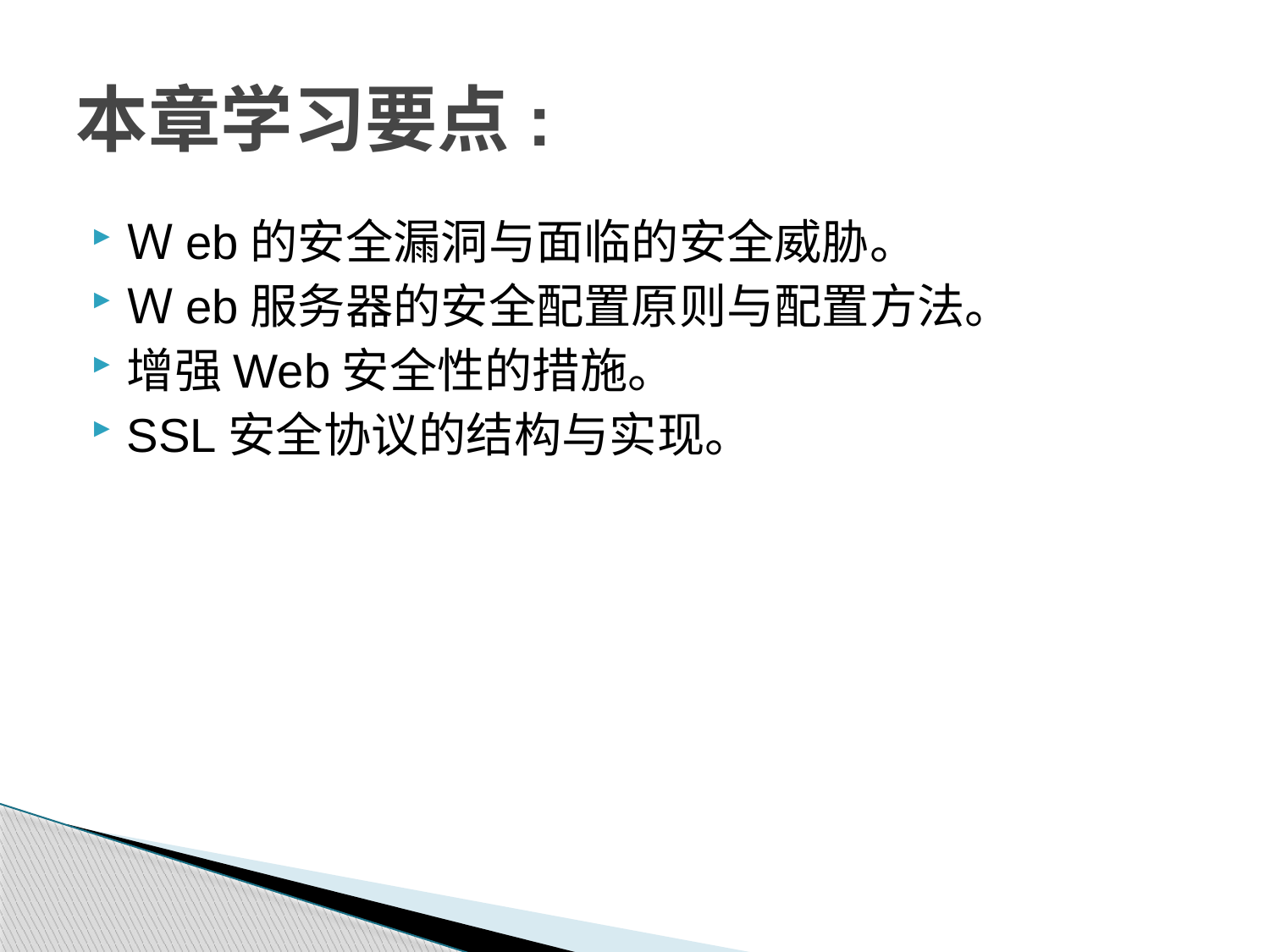

# 本章学习要点:
Ｗeb的安全漏洞与面临的安全威胁。
Ｗeb服务器的安全配置原则与配置方法。
增强Web安全性的措施。
SSL安全协议的结构与实现。